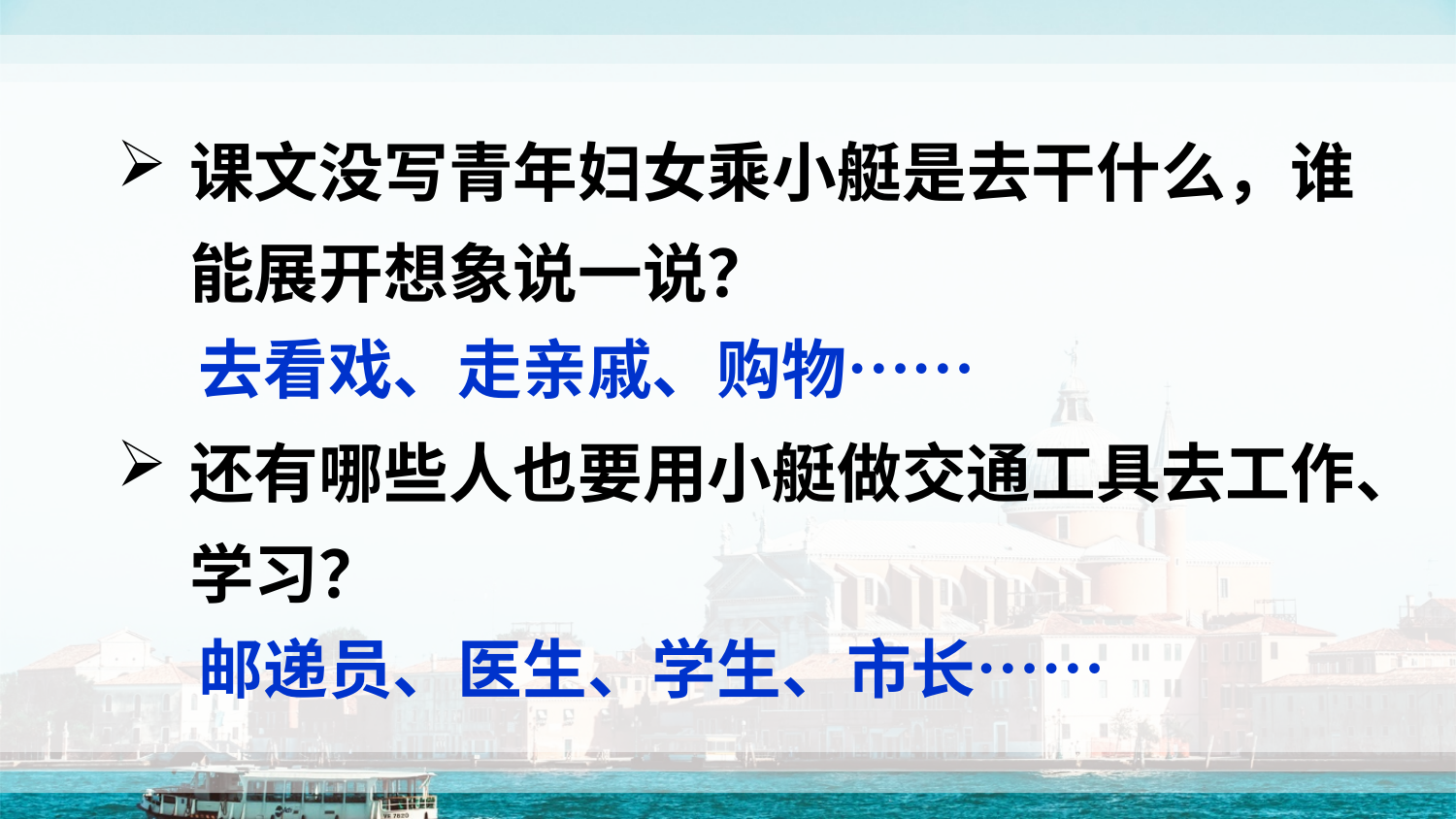

课文没写青年妇女乘小艇是去干什么，谁能展开想象说一说？
去看戏、走亲戚、购物……
还有哪些人也要用小艇做交通工具去工作、学习？
邮递员、医生、学生、市长……